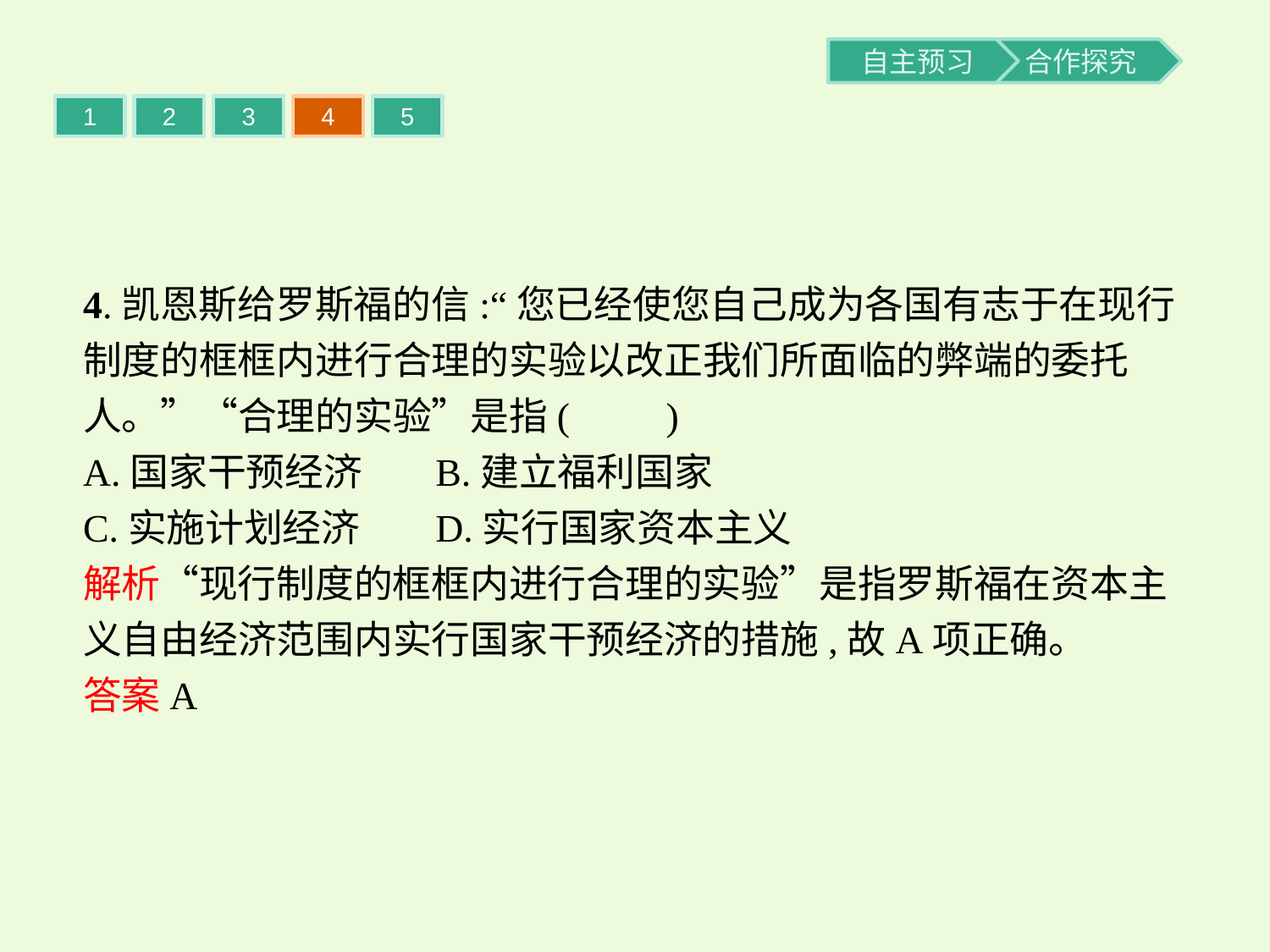

1
2
3
4
5
4.凯恩斯给罗斯福的信:“您已经使您自己成为各国有志于在现行制度的框框内进行合理的实验以改正我们所面临的弊端的委托人。”“合理的实验”是指(　　)
A.国家干预经济	B.建立福利国家
C.实施计划经济	D.实行国家资本主义
解析“现行制度的框框内进行合理的实验”是指罗斯福在资本主义自由经济范围内实行国家干预经济的措施,故A项正确。
答案A